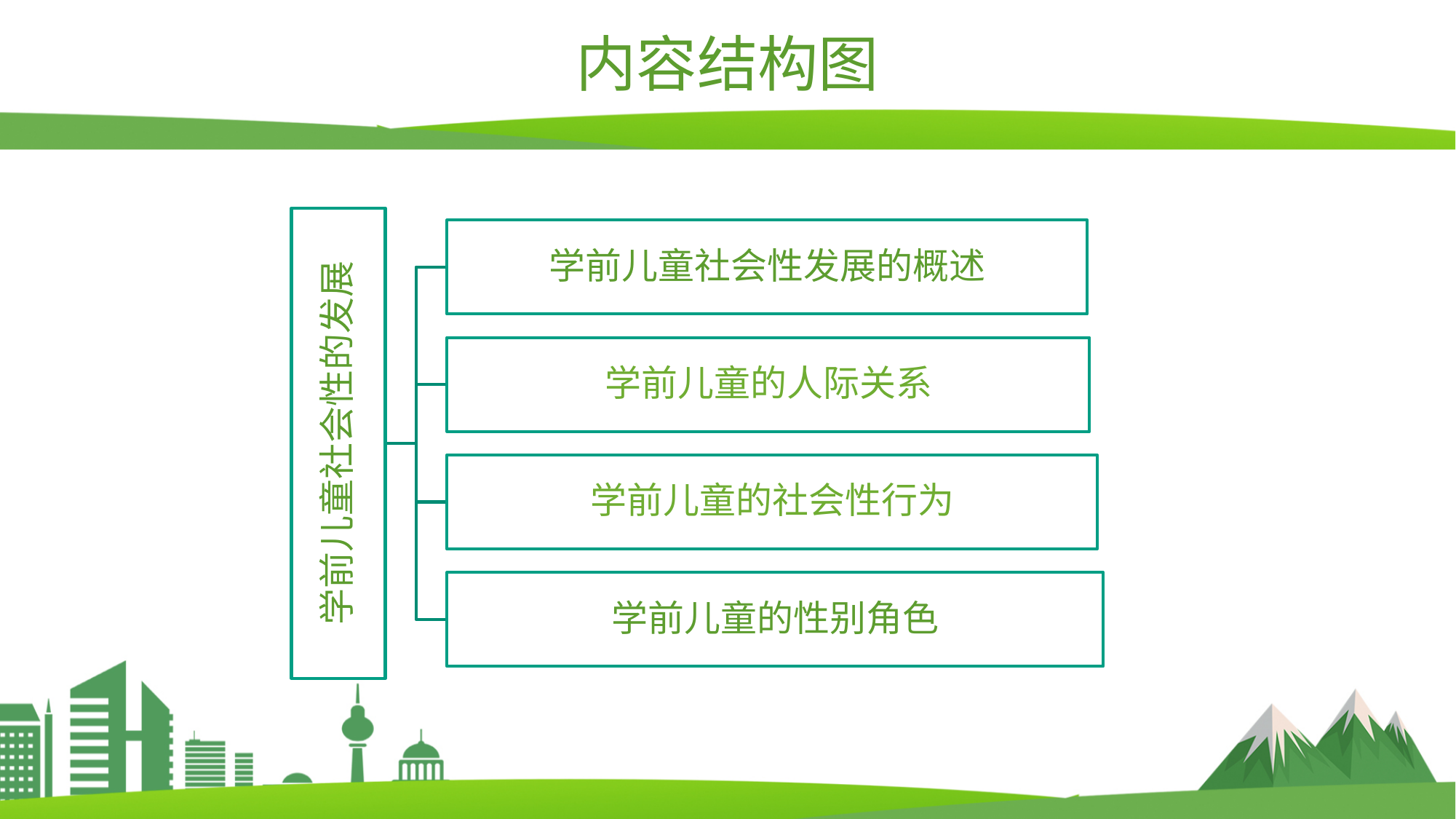

内容结构图

学前儿童社会性的发展
学前儿童社会性发展的概述

学前儿童的社会性行为
学前儿童的性别角色
学前儿童的人际关系